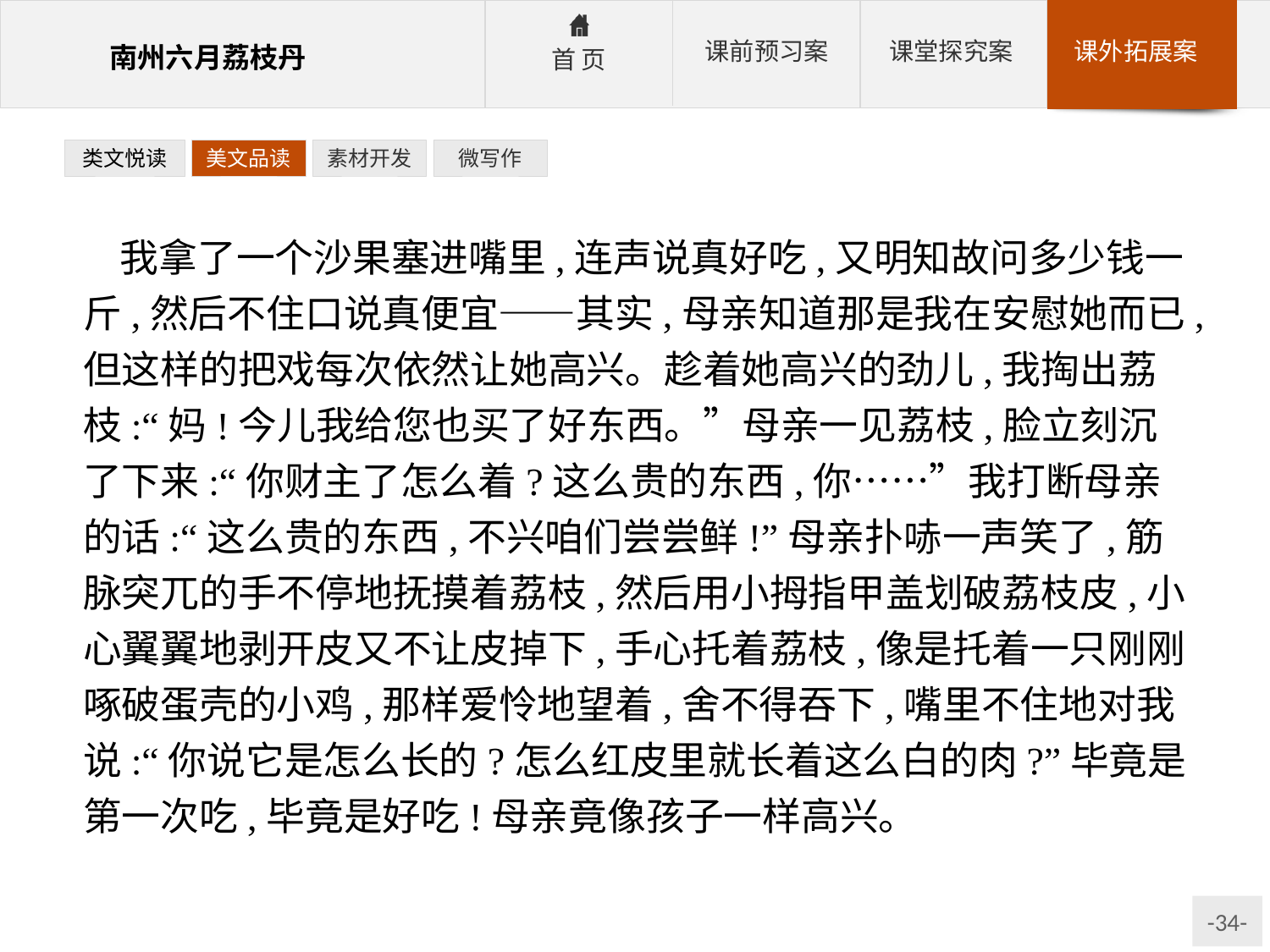

类文悦读
美文品读
素材开发
微写作
我拿了一个沙果塞进嘴里,连声说真好吃,又明知故问多少钱一斤,然后不住口说真便宜——其实,母亲知道那是我在安慰她而已,但这样的把戏每次依然让她高兴。趁着她高兴的劲儿,我掏出荔枝:“妈!今儿我给您也买了好东西。”母亲一见荔枝,脸立刻沉了下来:“你财主了怎么着?这么贵的东西,你……”我打断母亲的话:“这么贵的东西,不兴咱们尝尝鲜!”母亲扑哧一声笑了,筋脉突兀的手不停地抚摸着荔枝,然后用小拇指甲盖划破荔枝皮,小心翼翼地剥开皮又不让皮掉下,手心托着荔枝,像是托着一只刚刚啄破蛋壳的小鸡,那样爱怜地望着,舍不得吞下,嘴里不住地对我说:“你说它是怎么长的?怎么红皮里就长着这么白的肉?”毕竟是第一次吃,毕竟是好吃!母亲竟像孩子一样高兴。